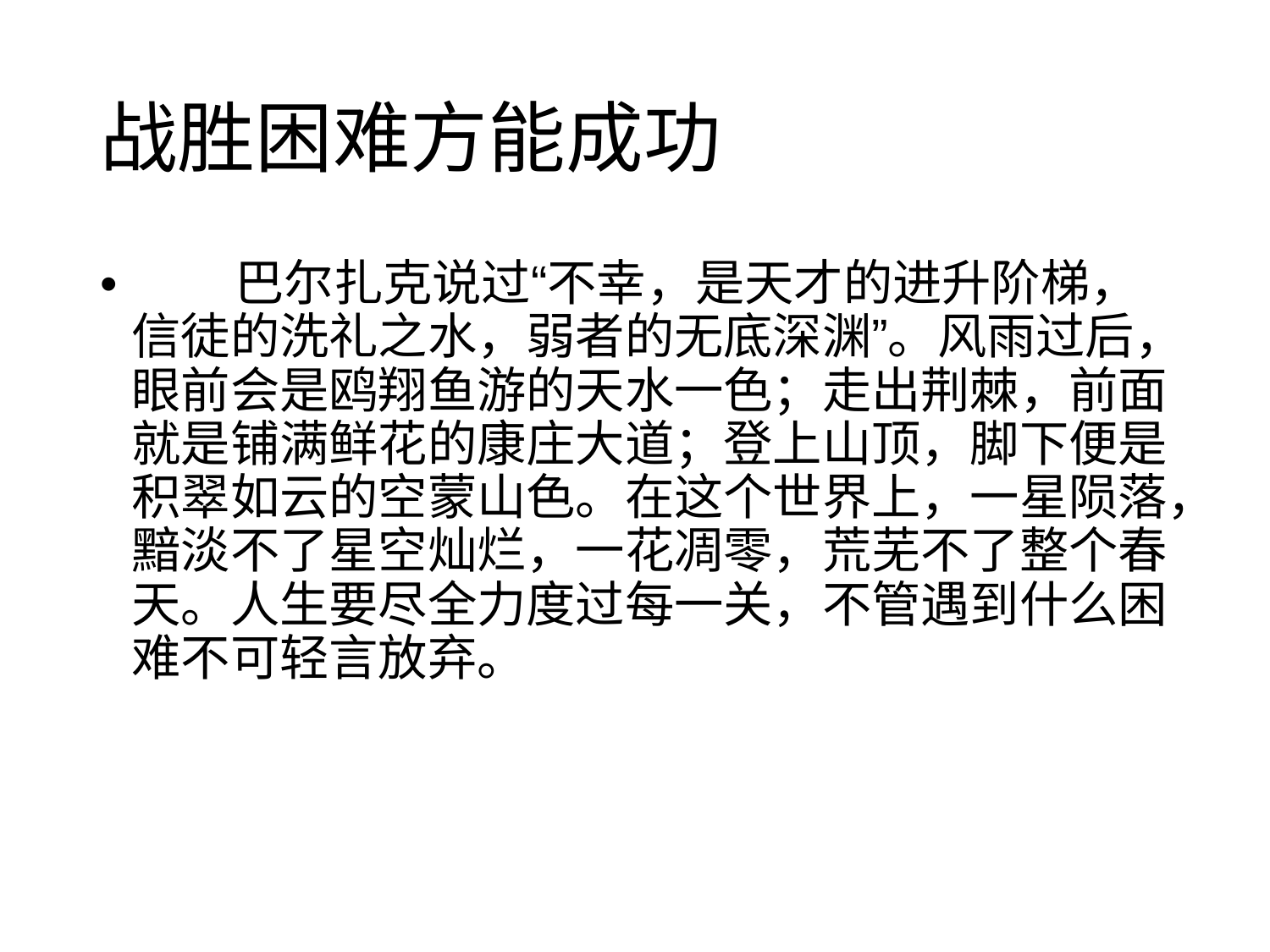

战胜困难方能成功
• 巴尔扎克说过“不幸，是天才的进升阶梯，
信徒的洗礼之水，弱者的无底深渊”。风雨过后，
眼前会是鸥翔鱼游的天水一色；走出荆棘，前面
就是铺满鲜花的康庄大道；登上山顶，脚下便是
积翠如云的空蒙山色。在这个世界上，一星陨落，
黯淡不了星空灿烂，一花凋零，荒芜不了整个春
天。人生要尽全力度过每一关，不管遇到什么困
难不可轻言放弃。